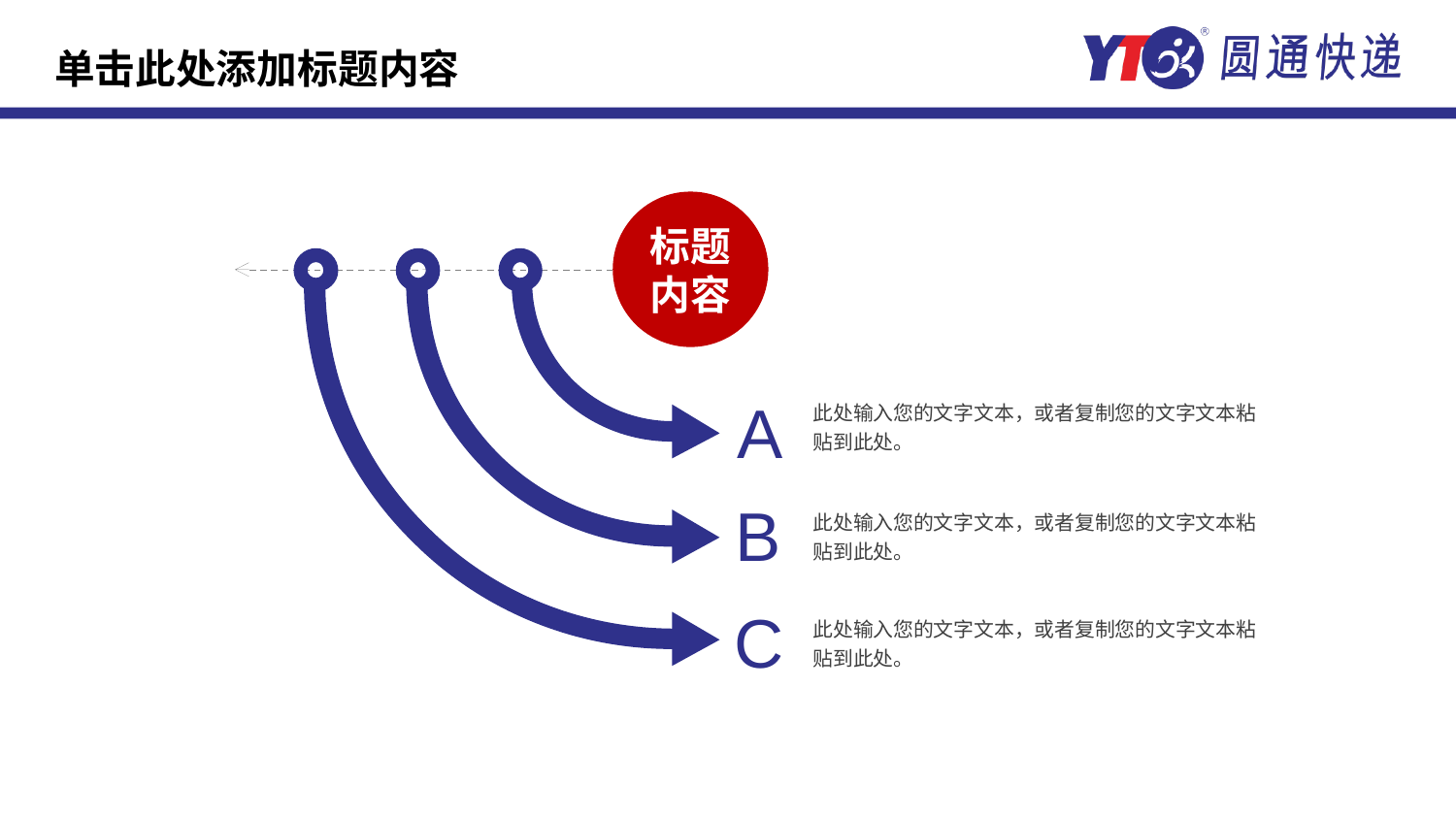

单击此处添加标题内容
标题内容

A
此处输入您的文字文本，或者复制您的文字文本粘贴到此处。
B
此处输入您的文字文本，或者复制您的文字文本粘贴到此处。
C
此处输入您的文字文本，或者复制您的文字文本粘贴到此处。